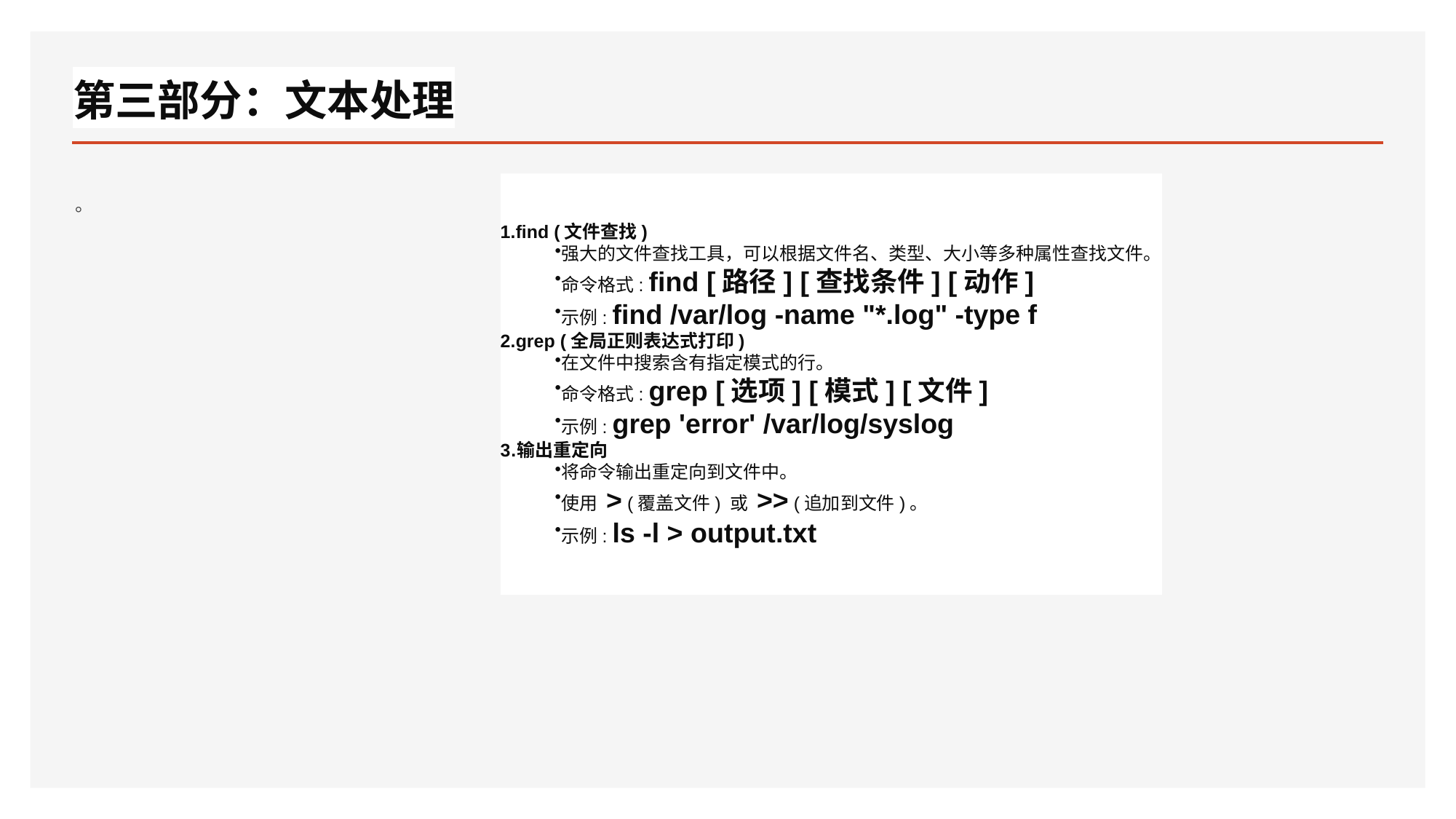

# 第三部分：文本处理
。

find (文件查找)
强大的文件查找工具，可以根据文件名、类型、大小等多种属性查找文件。
命令格式: find [路径] [查找条件] [动作]
示例: find /var/log -name "*.log" -type f
grep (全局正则表达式打印)
在文件中搜索含有指定模式的行。
命令格式: grep [选项] [模式] [文件]
示例: grep 'error' /var/log/syslog
输出重定向
将命令输出重定向到文件中。
使用 > (覆盖文件) 或 >> (追加到文件)。
示例: ls -l > output.txt